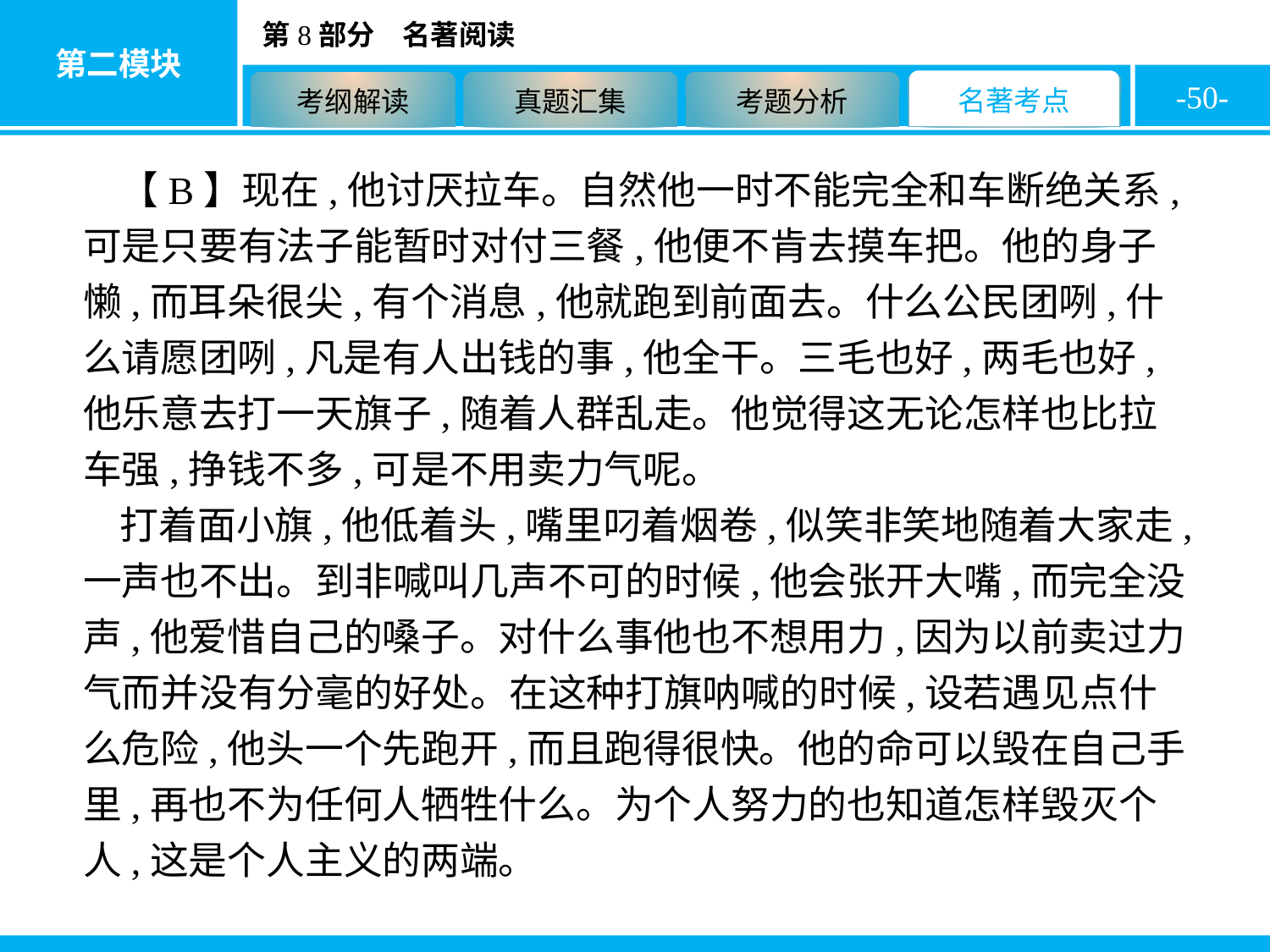

-50-
【B】现在,他讨厌拉车。自然他一时不能完全和车断绝关系,可是只要有法子能暂时对付三餐,他便不肯去摸车把。他的身子懒,而耳朵很尖,有个消息,他就跑到前面去。什么公民团咧,什么请愿团咧,凡是有人出钱的事,他全干。三毛也好,两毛也好,他乐意去打一天旗子,随着人群乱走。他觉得这无论怎样也比拉车强,挣钱不多,可是不用卖力气呢。
打着面小旗,他低着头,嘴里叼着烟卷,似笑非笑地随着大家走,一声也不出。到非喊叫几声不可的时候,他会张开大嘴,而完全没声,他爱惜自己的嗓子。对什么事他也不想用力,因为以前卖过力气而并没有分毫的好处。在这种打旗呐喊的时候,设若遇见点什么危险,他头一个先跑开,而且跑得很快。他的命可以毁在自己手里,再也不为任何人牺牲什么。为个人努力的也知道怎样毁灭个人,这是个人主义的两端。